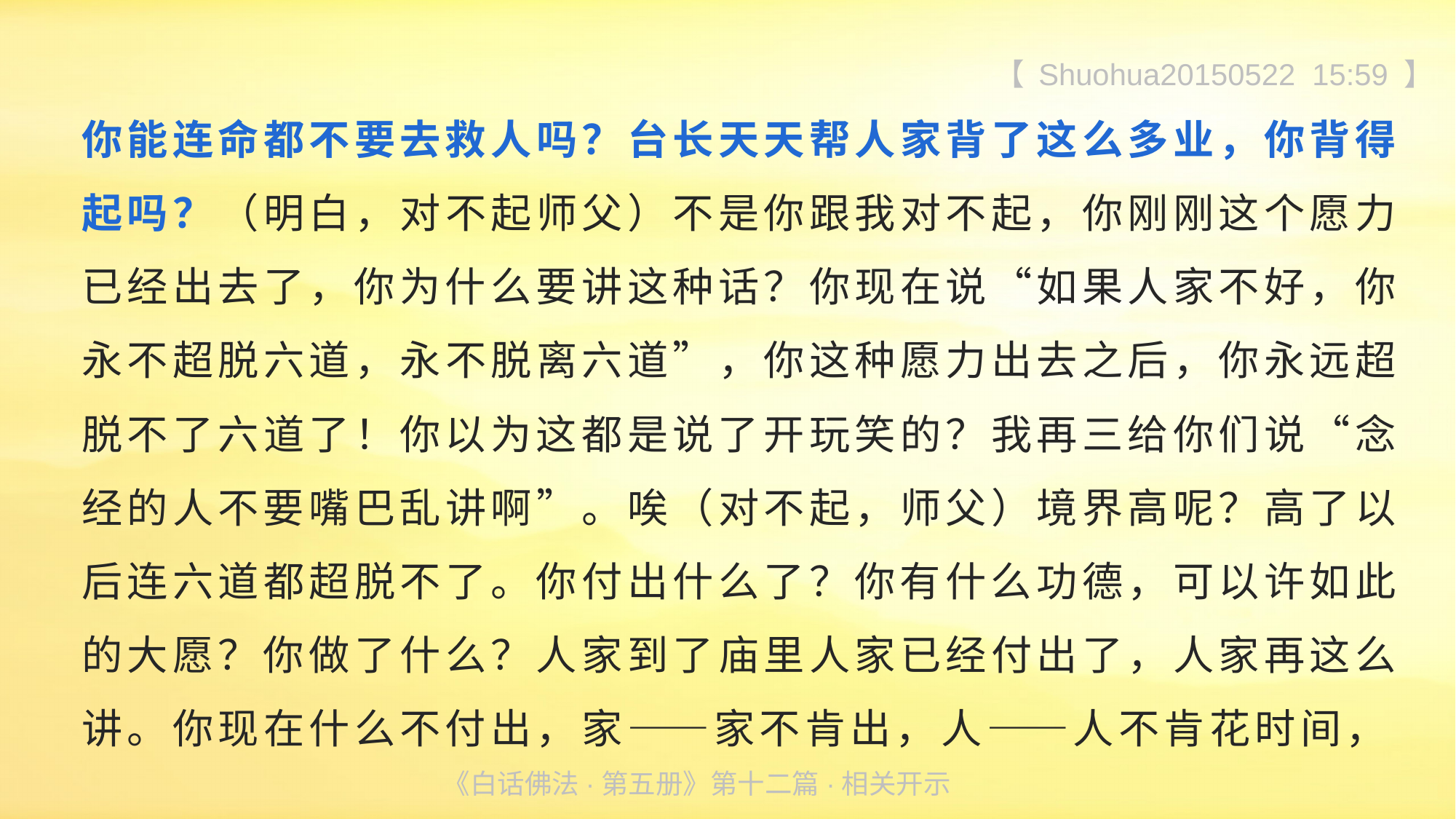

【 Shuohua20150522  15:59 】
你能连命都不要去救人吗？台长天天帮人家背了这么多业，你背得起吗？（明白，对不起师父）不是你跟我对不起，你刚刚这个愿力已经出去了，你为什么要讲这种话？你现在说“如果人家不好，你永不超脱六道，永不脱离六道”，你这种愿力出去之后，你永远超脱不了六道了！你以为这都是说了开玩笑的？我再三给你们说“念经的人不要嘴巴乱讲啊”。唉（对不起，师父）境界高呢？高了以后连六道都超脱不了。你付出什么了？你有什么功德，可以许如此的大愿？你做了什么？人家到了庙里人家已经付出了，人家再这么讲。你现在什么不付出，家——家不肯出，人——人不肯花时间，
《白话佛法·第五册》第十二篇·相关开示